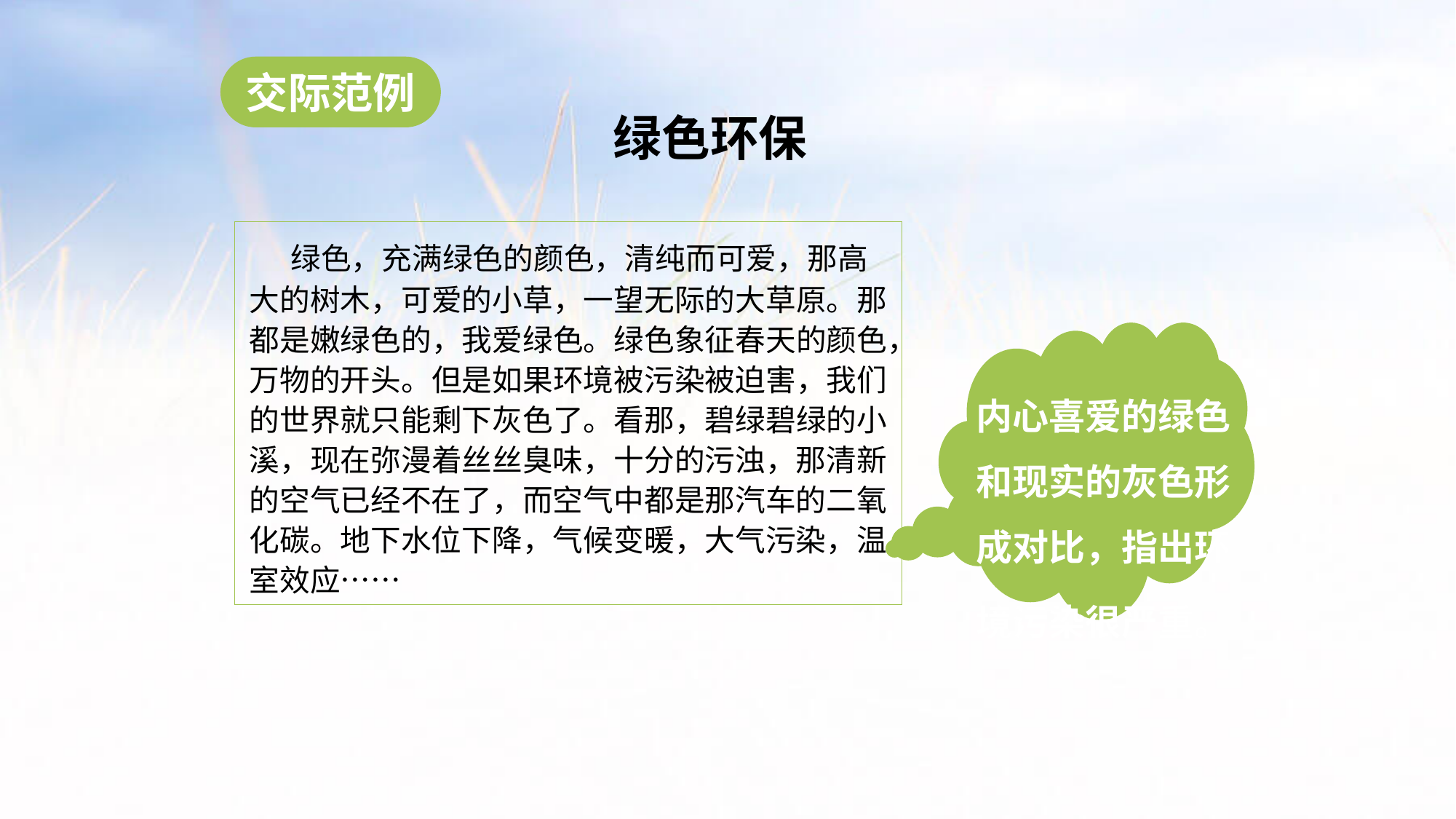

交际范例
绿色环保
    绿色，充满绿色的颜色，清纯而可爱，那高大的树木，可爱的小草，一望无际的大草原。那都是嫩绿色的，我爱绿色。绿色象征春天的颜色，万物的开头。但是如果环境被污染被迫害，我们的世界就只能剩下灰色了。看那，碧绿碧绿的小溪，现在弥漫着丝丝臭味，十分的污浊，那清新的空气已经不在了，而空气中都是那汽车的二氧化碳。地下水位下降，气候变暖，大气污染，温室效应……

内心喜爱的绿色和现实的灰色形成对比，指出环境污染很严重。